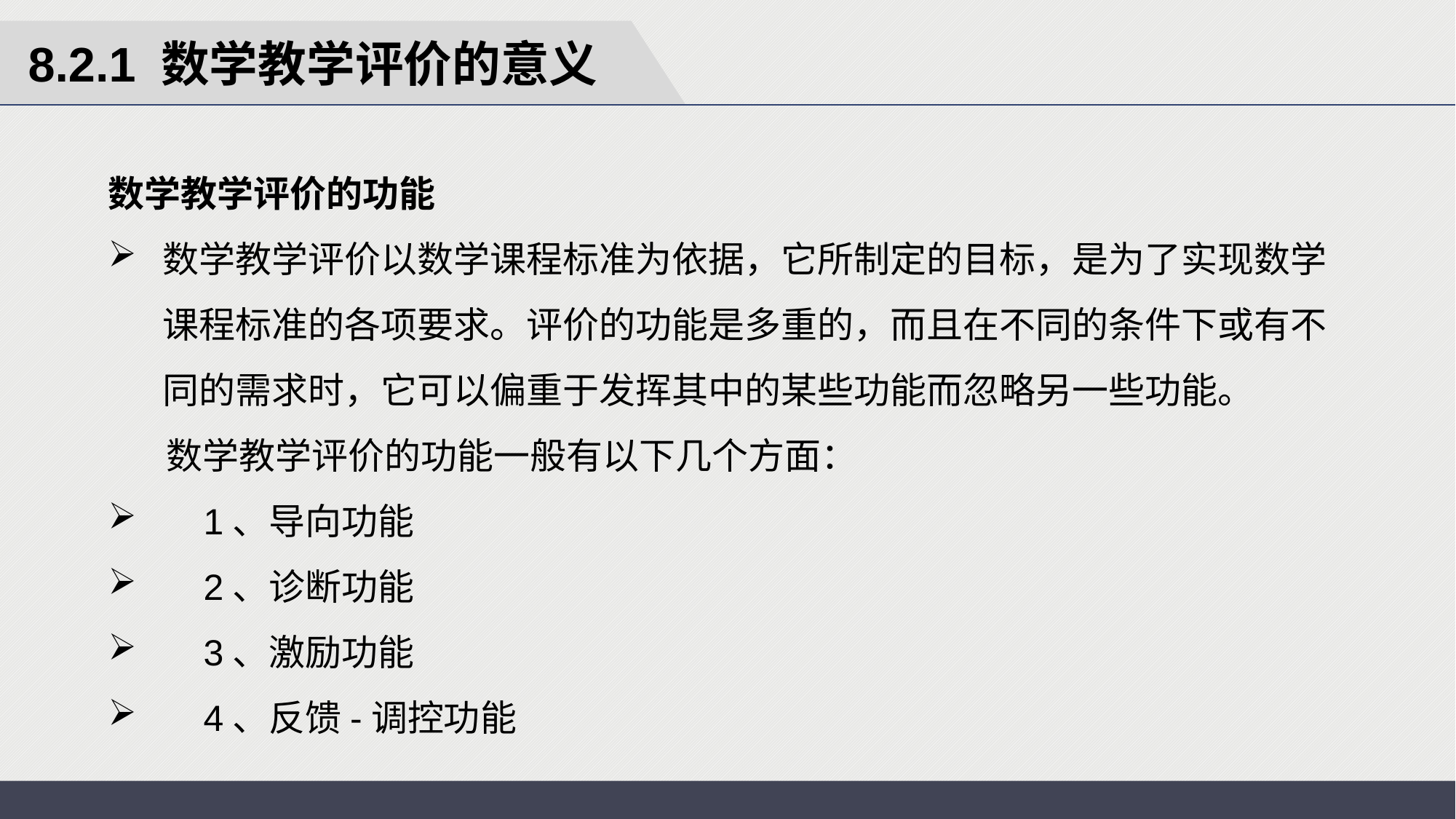

8.2.1 数学教学评价的意义
数学教学评价的功能
数学教学评价以数学课程标准为依据，它所制定的目标，是为了实现数学课程标准的各项要求。评价的功能是多重的，而且在不同的条件下或有不同的需求时，它可以偏重于发挥其中的某些功能而忽略另一些功能。
      数学教学评价的功能一般有以下几个方面：
    1、导向功能
    2、诊断功能
    3、激励功能
    4、反馈-调控功能